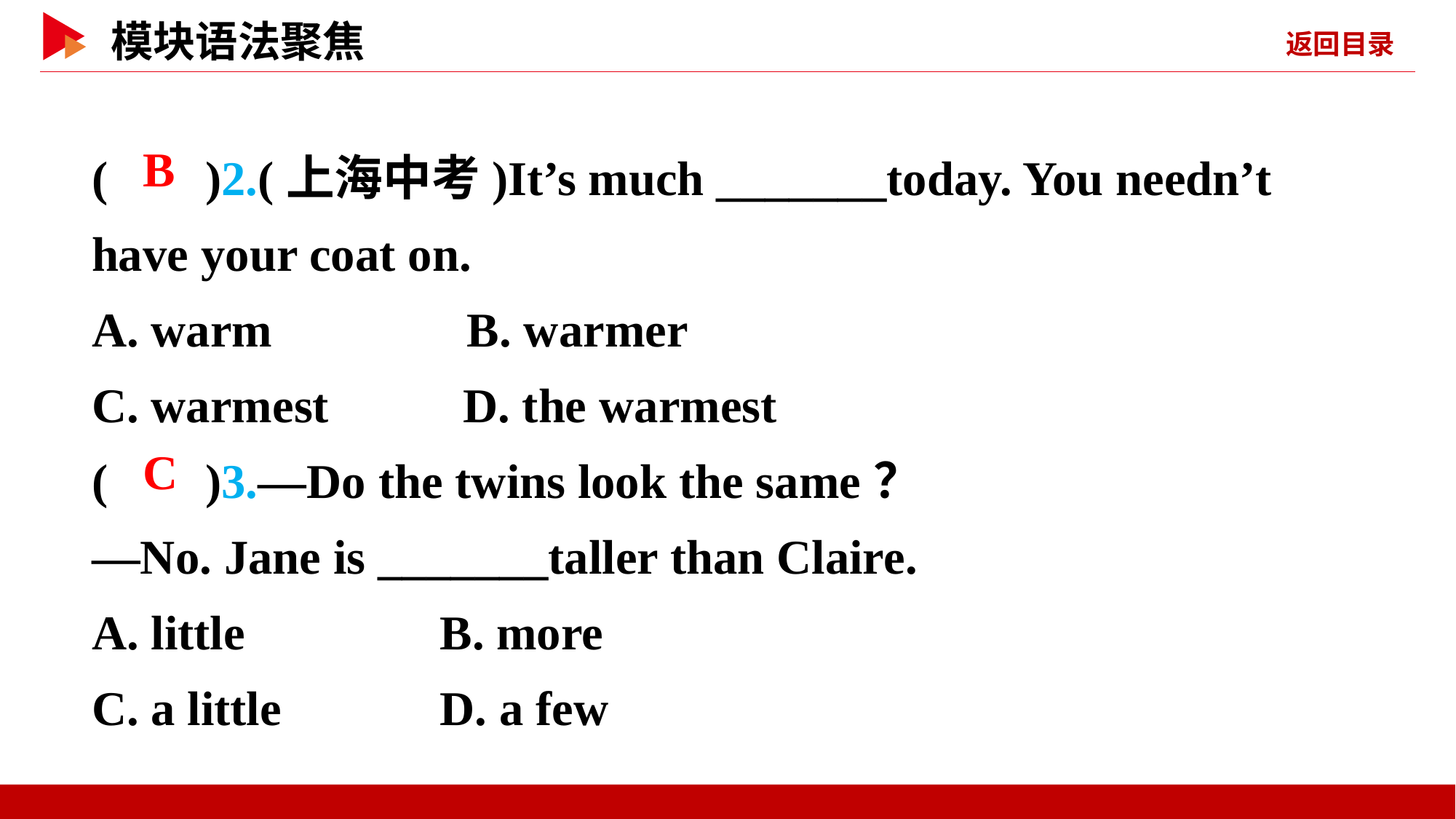

(        )2.(上海中考)It’s much _______today. You needn’t have your coat on.
A. warm                B. warmer
C. warmest           D. the warmest
(        )3.—Do the twins look the same？
—No. Jane is _______taller than Claire.
A. little                B. more
C. a little             D. a few
   B
   C